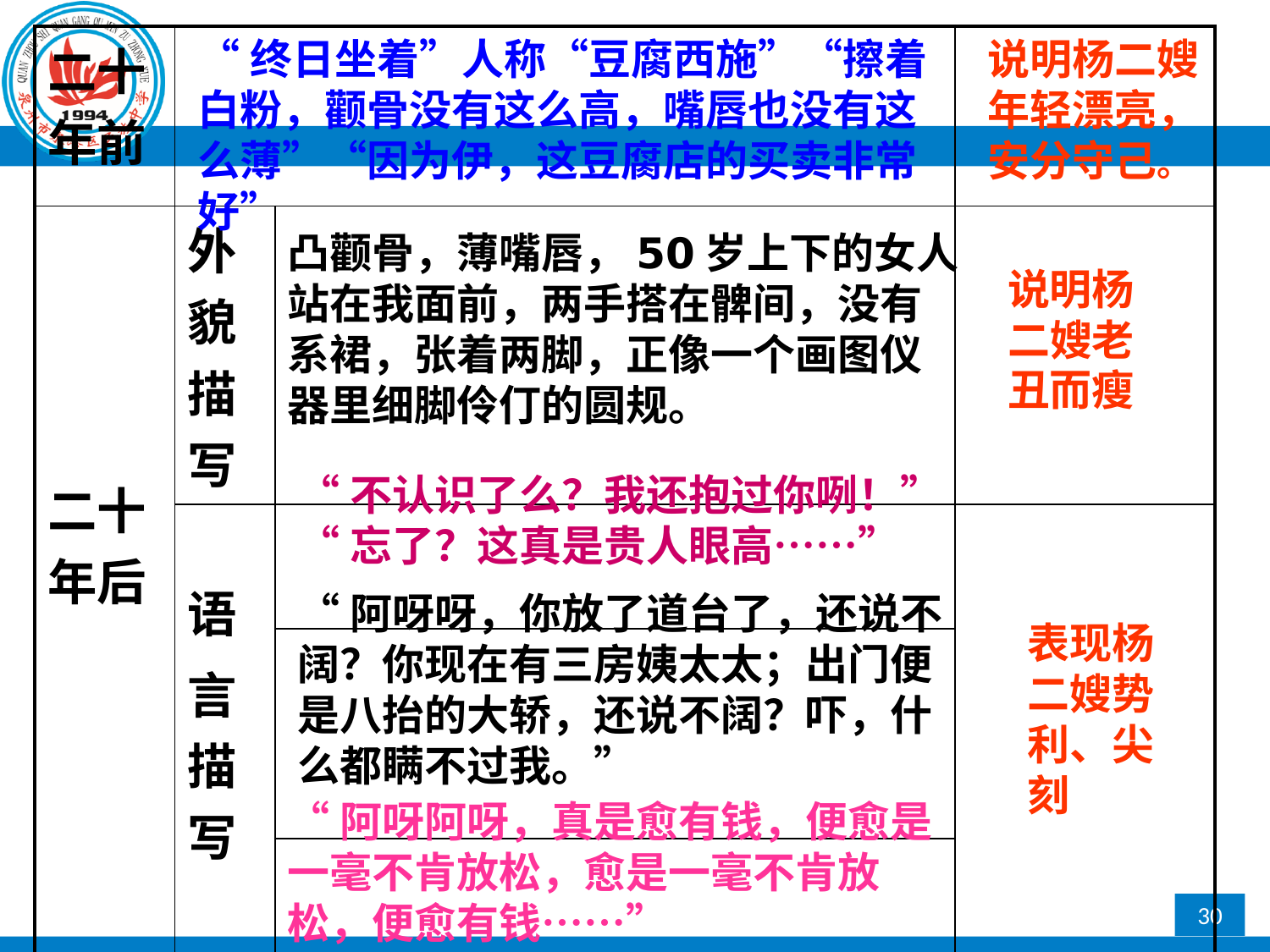

| 二十年前 |  |  |  |
| --- | --- | --- | --- |
| 二十年后 | 外貌描写 |  |  |
|  | 语 言描写 |  |  |
|  |  |  |  |
|  |  |  |  |
“终日坐着”人称“豆腐西施”“擦着白粉，颧骨没有这么高，嘴唇也没有这么薄”“因为伊，这豆腐店的买卖非常好”
说明杨二嫂年轻漂亮，安分守己。
凸颧骨，薄嘴唇，50岁上下的女人站在我面前，两手搭在髀间，没有系裙，张着两脚，正像一个画图仪器里细脚伶仃的圆规。
说明杨二嫂老丑而瘦
“不认识了么？我还抱过你咧！”
“忘了？这真是贵人眼高……”
“阿呀呀，你放了道台了，还说不阔？你现在有三房姨太太；出门便是八抬的大轿，还说不阔？吓，什么都瞒不过我。”
表现杨二嫂势利、尖刻
“阿呀阿呀，真是愈有钱，便愈是一毫不肯放松，愈是一毫不肯放松，便愈有钱……”